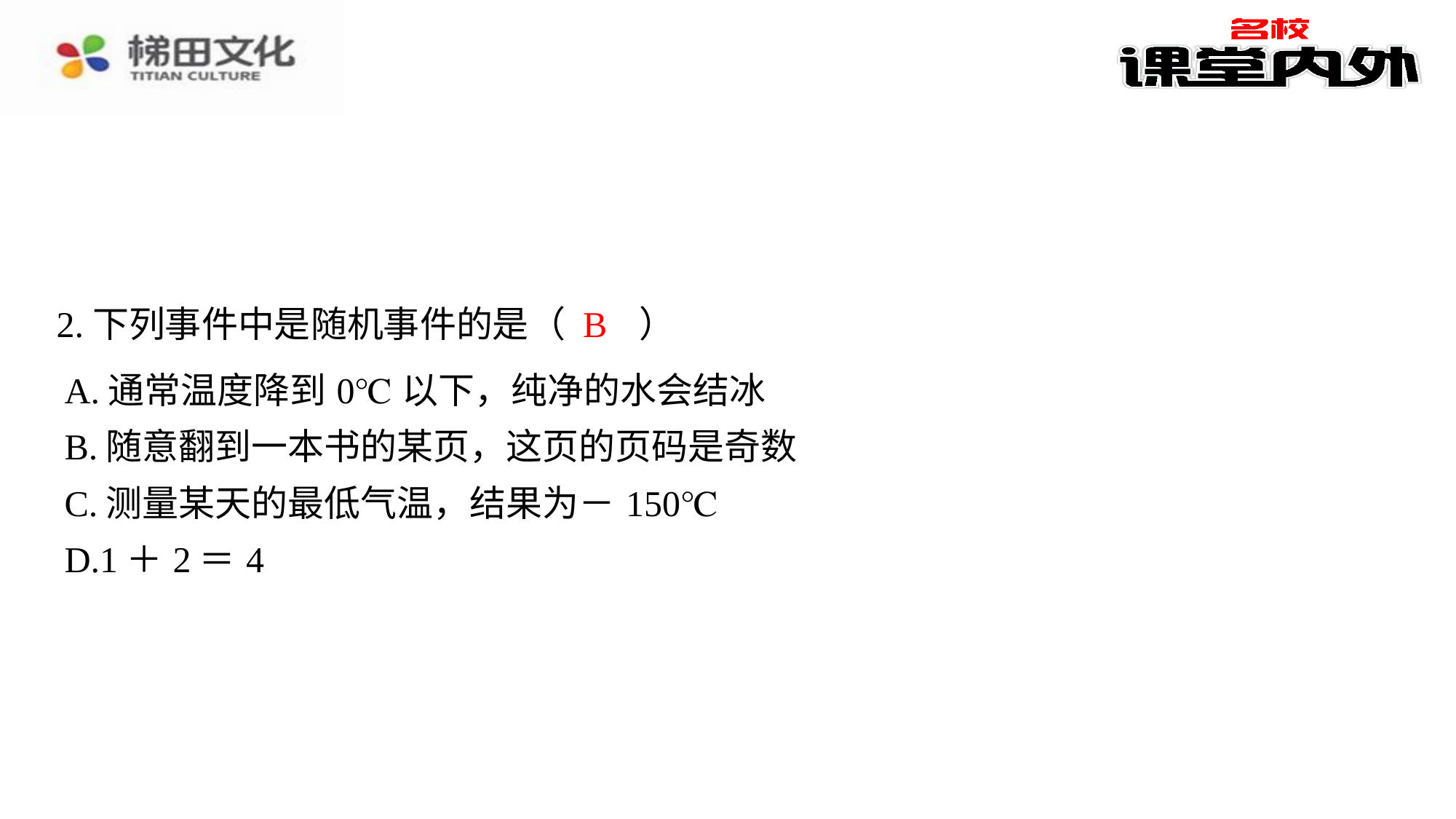

B
2.下列事件中是随机事件的是（　B　）
| A.通常温度降到0℃以下，纯净的水会结冰 |
| --- |
| B.随意翻到一本书的某页，这页的页码是奇数 |
| C.测量某天的最低气温，结果为－150℃ |
| D.1＋2＝4 |